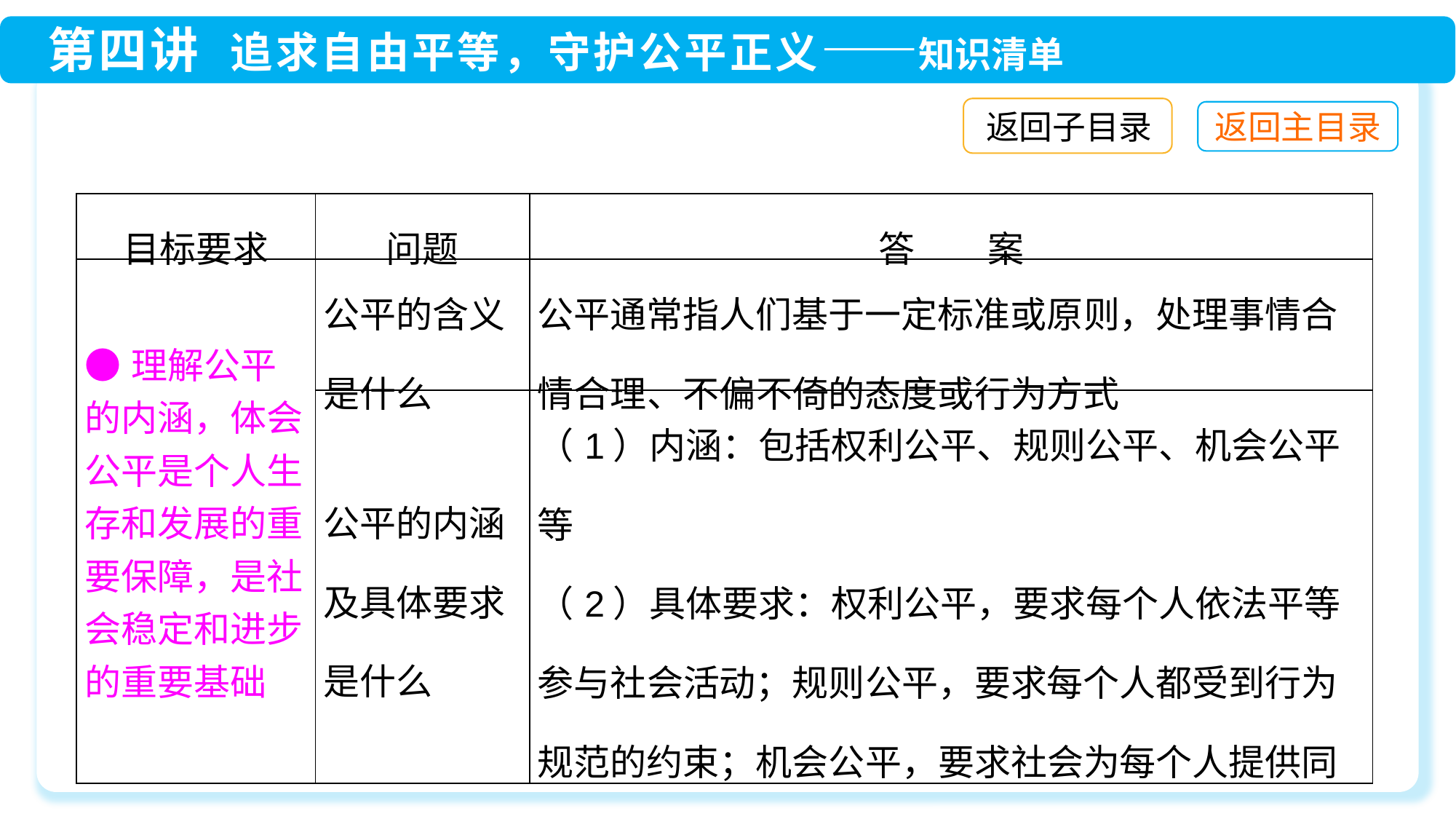

返回子目录
| 目标要求 | 问题 | 答　　案 |
| --- | --- | --- |
| ●理解公平的内涵，体会公平是个人生存和发展的重要保障，是社会稳定和进步的重要基础 | 公平的含义是什么 | 公平通常指人们基于一定标准或原则，处理事情合情合理、不偏不倚的态度或行为方式 |
|  | 公平的内涵及具体要求是什么 | （1）内涵：包括权利公平、规则公平、机会公平等 （2）具体要求：权利公平，要求每个人依法平等参与社会活动；规则公平，要求每个人都受到行为规范的约束；机会公平，要求社会为每个人提供同等的发展机会和条件 |